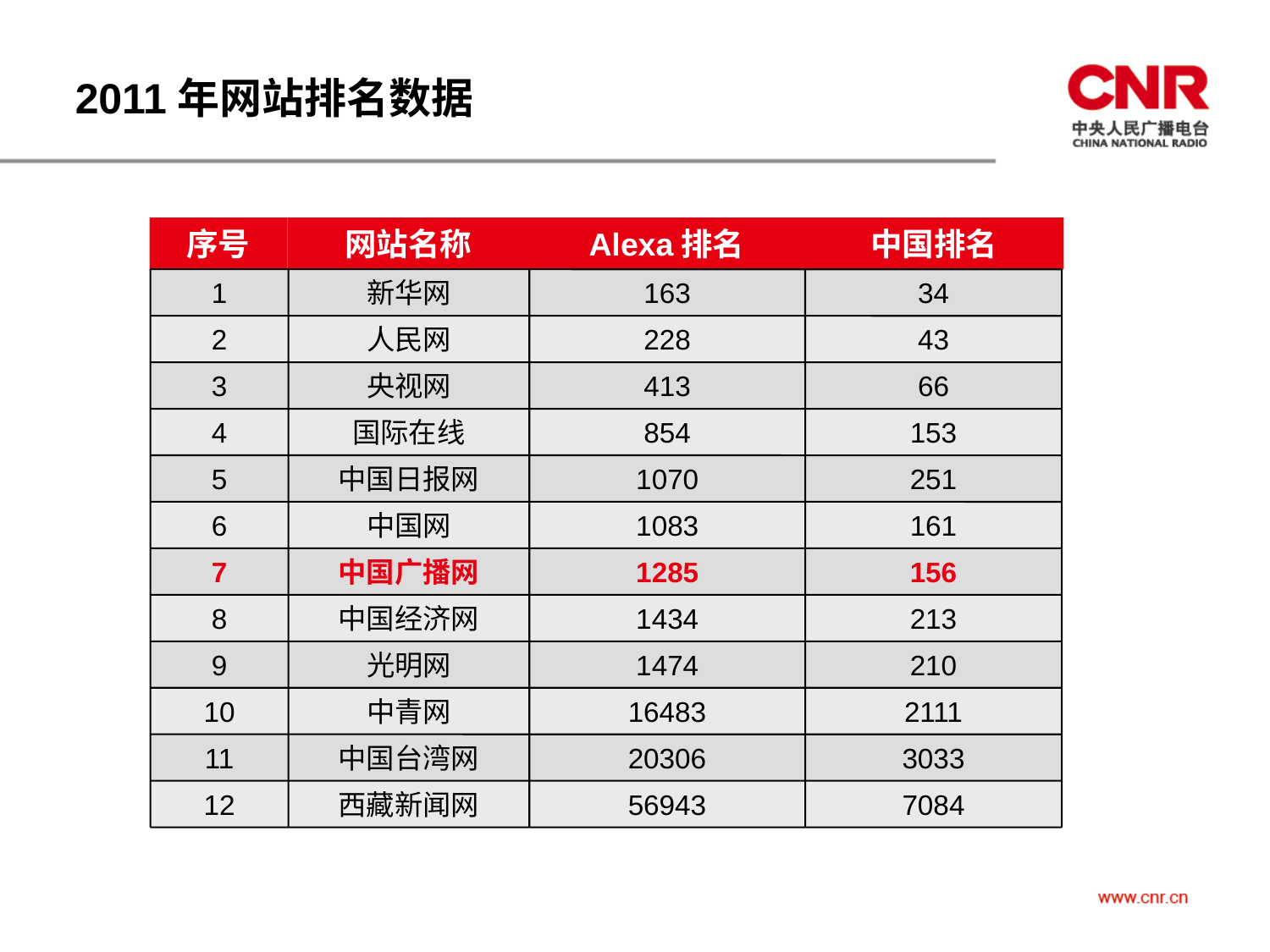

2011年网站排名数据
序号
网站名称
Alexa排名
中国排名
1

新华网

163

34

2

人民网
228
43
3

央视网
413
66
4

国际在线
854
153
5

中国日报网
1070
251
6

中国网
1083
161
7

中国广播网
1285
156
8

中国经济网
1434
213
9

光明网
1474
210
10

中青网
16483
2111
11

中国台湾网
20306
3033
12

西藏新闻网
56943
7084